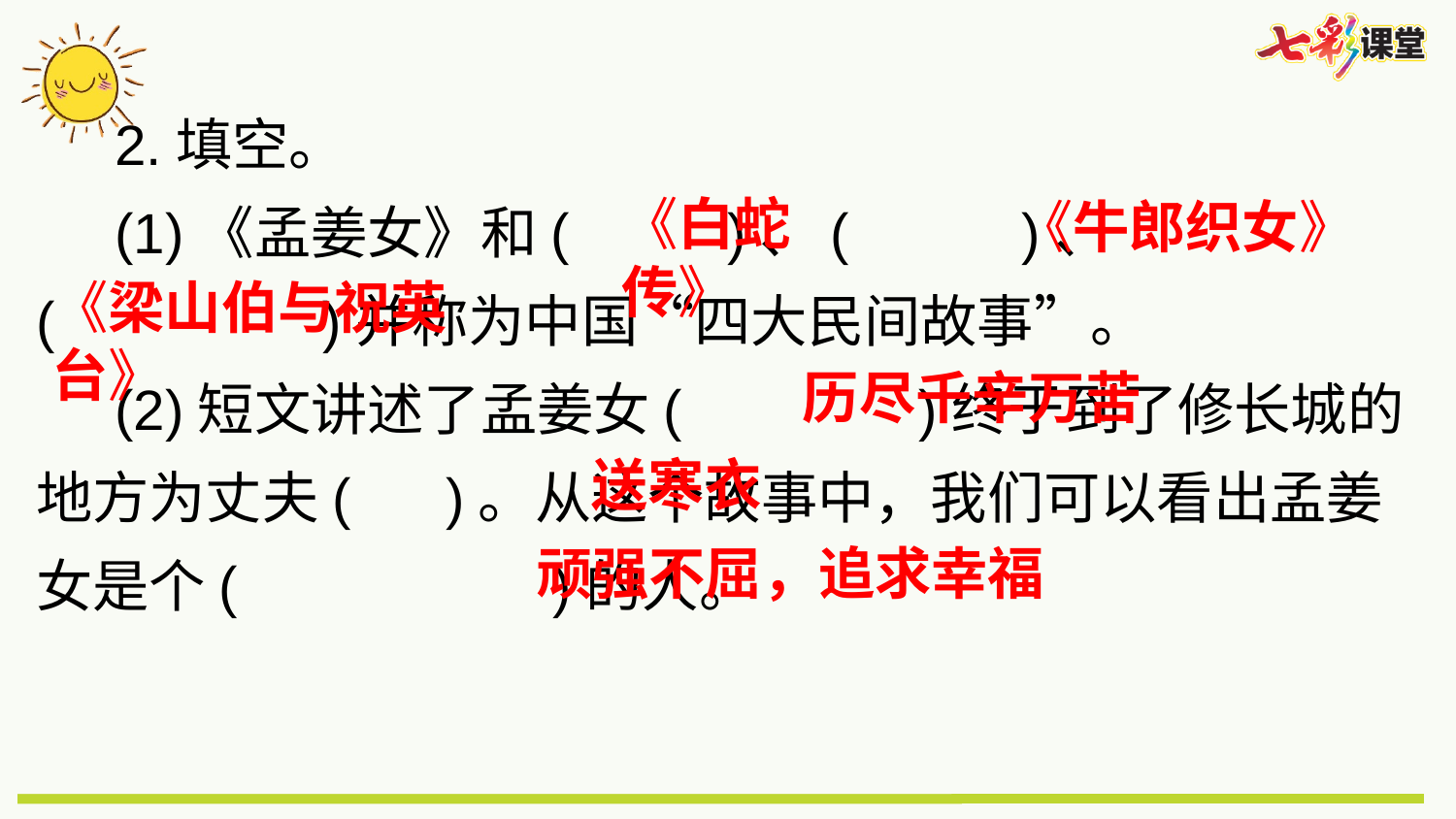

2.填空。
     (1)《孟姜女》和(          )、(           )、
(                 )并称为中国“四大民间故事”。
     (2)短文讲述了孟姜女(               )终于到了修长城的地方为丈夫(      )。从这个故事中，我们可以看出孟姜女是个(                    )的人。
《白蛇传》
《牛郎织女》
《梁山伯与祝英台》
历尽千辛万苦
送寒衣
顽强不屈，追求幸福